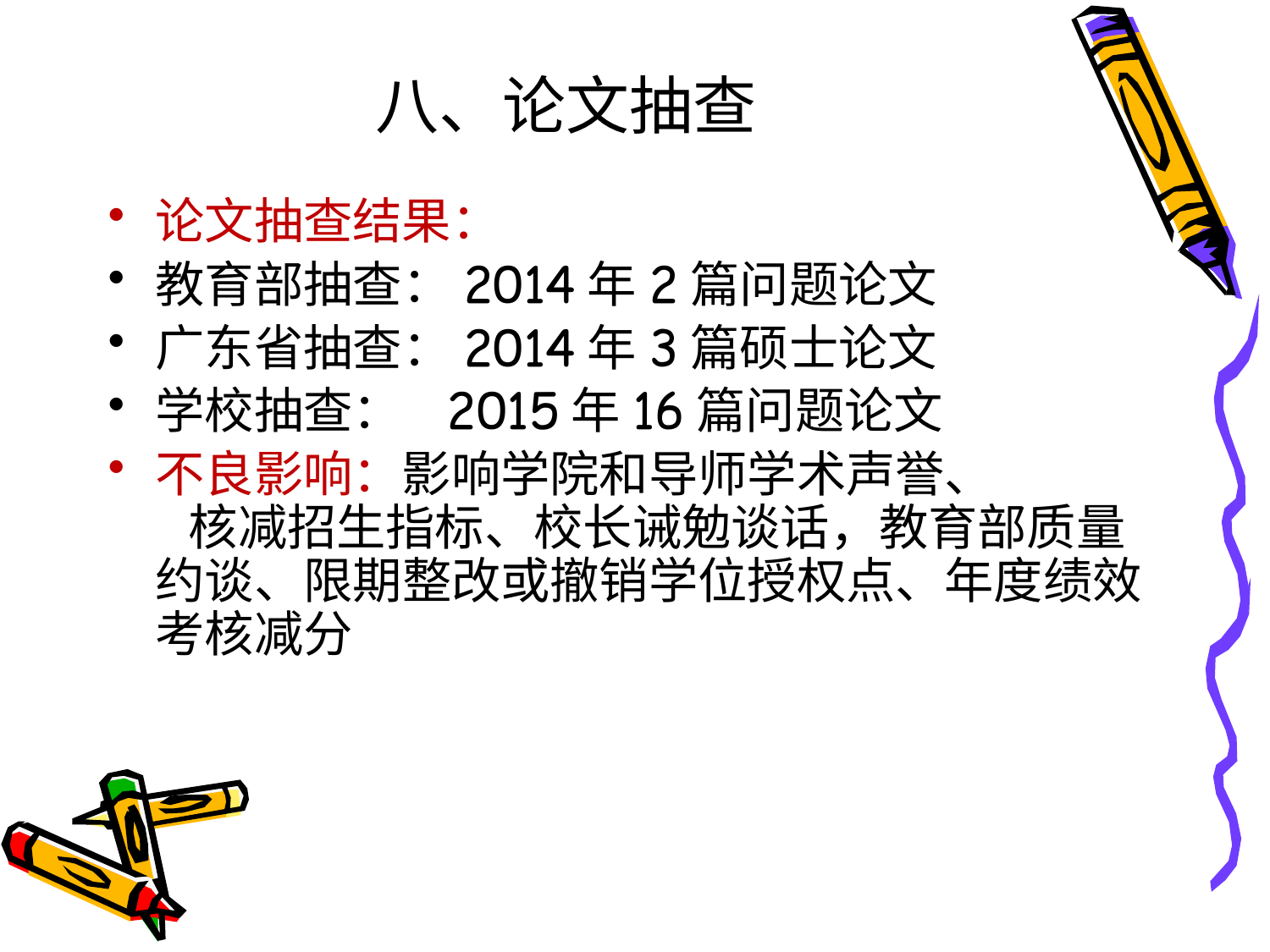

# 八、论文抽查
论文抽查结果：
教育部抽查：2014年2篇问题论文
广东省抽查：2014年3篇硕士论文
学校抽查：   2015年16篇问题论文
不良影响：影响学院和导师学术声誉、                  核减招生指标、校长诫勉谈话，教育部质量约谈、限期整改或撤销学位授权点、年度绩效考核减分